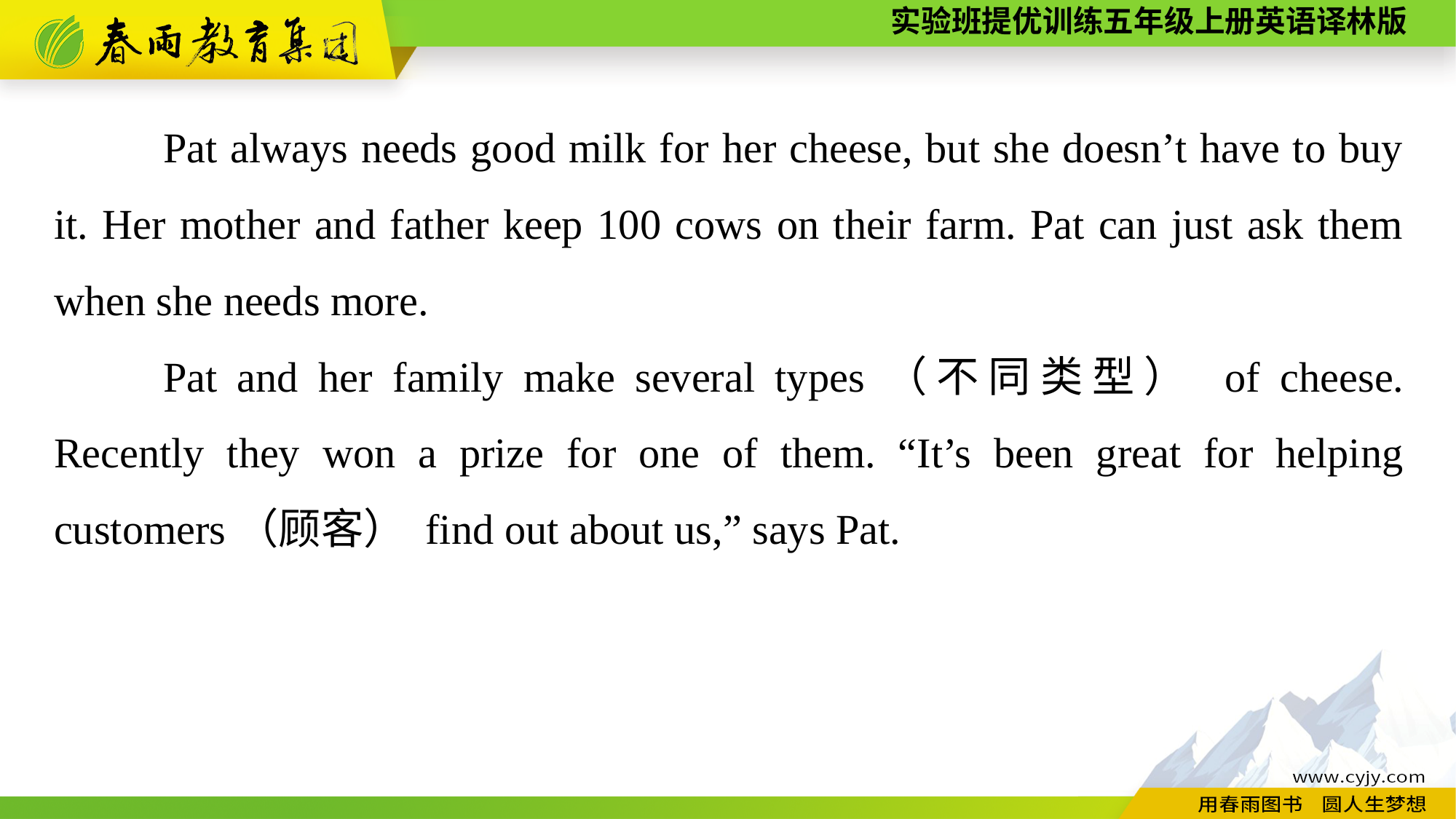

Pat always needs good milk for her cheese, but she doesn’t have to buy it. Her mother and father keep 100 cows on their farm. Pat can just ask them when she needs more.
	Pat and her family make several types（不同类型） of cheese. Recently they won a prize for one of them. “It’s been great for helping customers（顾客） find out about us,” says Pat.